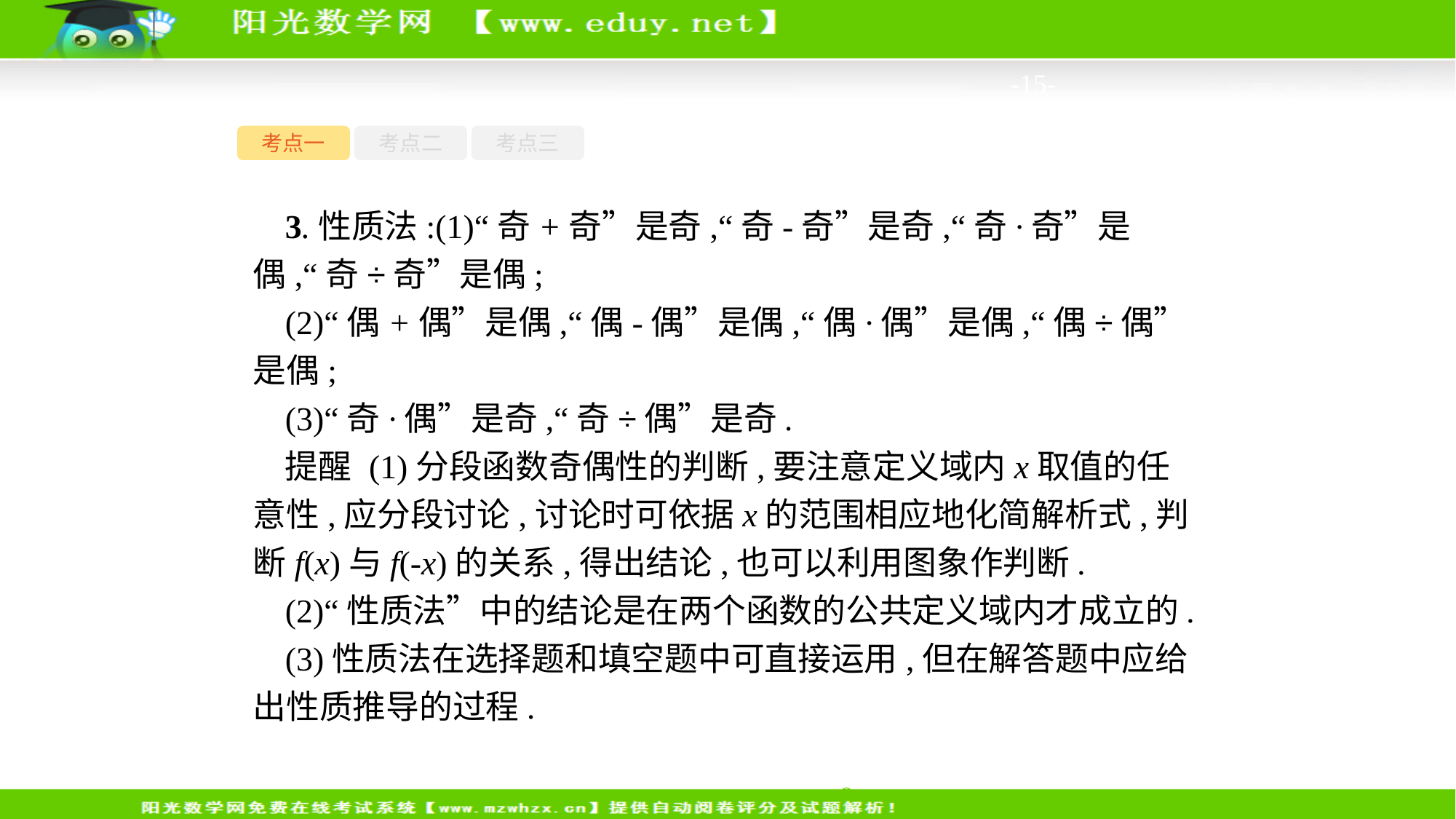

-15-
考点一
考点二
考点三
3.性质法:(1)“奇+奇”是奇,“奇-奇”是奇,“奇·奇”是偶,“奇÷奇”是偶;
(2)“偶+偶”是偶,“偶-偶”是偶,“偶·偶”是偶,“偶÷偶”是偶;
(3)“奇·偶”是奇,“奇÷偶”是奇.
提醒 (1)分段函数奇偶性的判断,要注意定义域内x取值的任意性,应分段讨论,讨论时可依据x的范围相应地化简解析式,判断f(x)与f(-x)的关系,得出结论,也可以利用图象作判断.
(2)“性质法”中的结论是在两个函数的公共定义域内才成立的.
(3)性质法在选择题和填空题中可直接运用,但在解答题中应给出性质推导的过程.